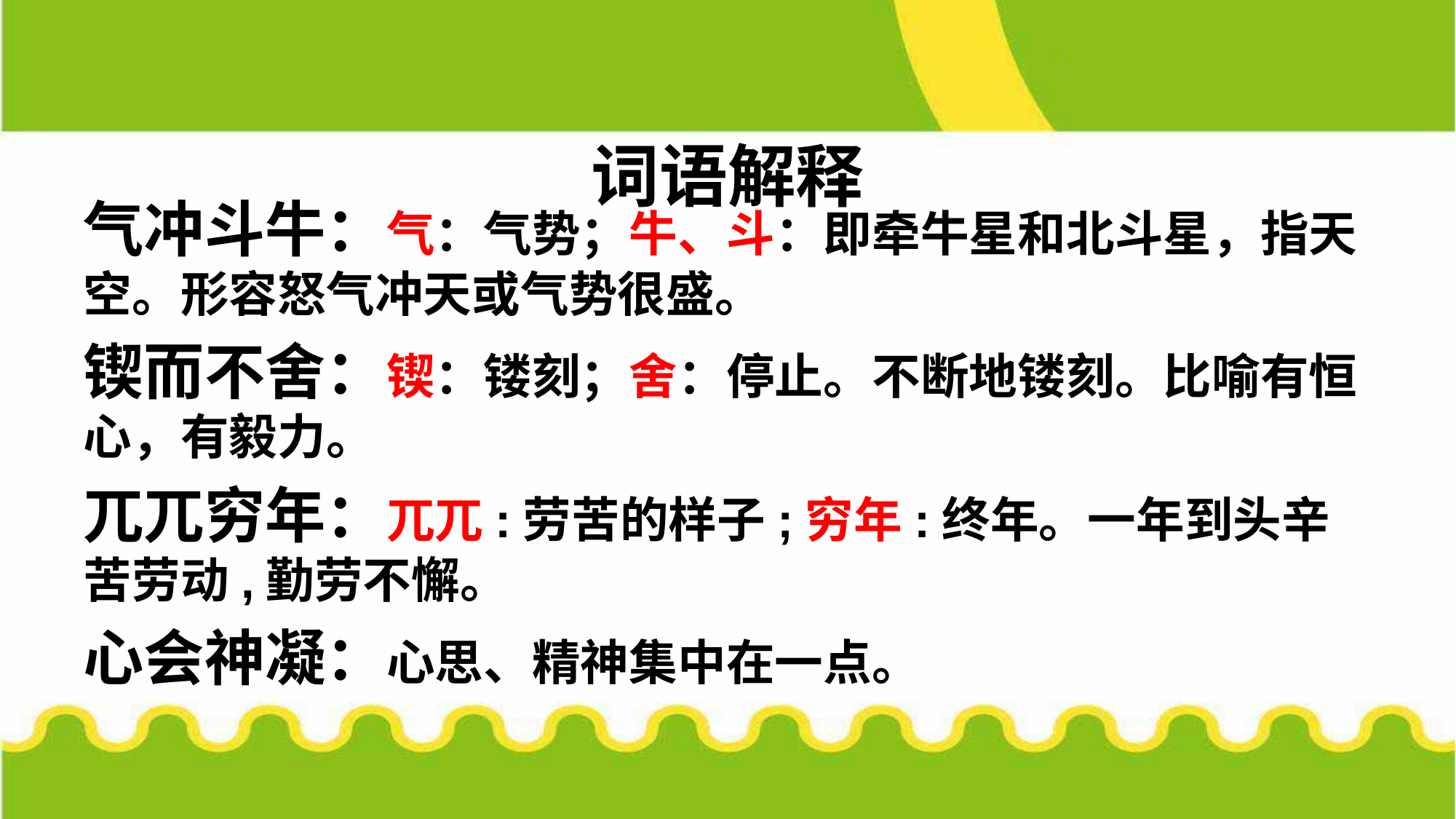

词语解释
#
气冲斗牛：气：气势；牛、斗：即牵牛星和北斗星，指天空。形容怒气冲天或气势很盛。
锲而不舍：锲：镂刻；舍：停止。不断地镂刻。比喻有恒心，有毅力。
兀兀穷年：兀兀:劳苦的样子;穷年:终年。一年到头辛苦劳动,勤劳不懈。
心会神凝：心思、精神集中在一点。